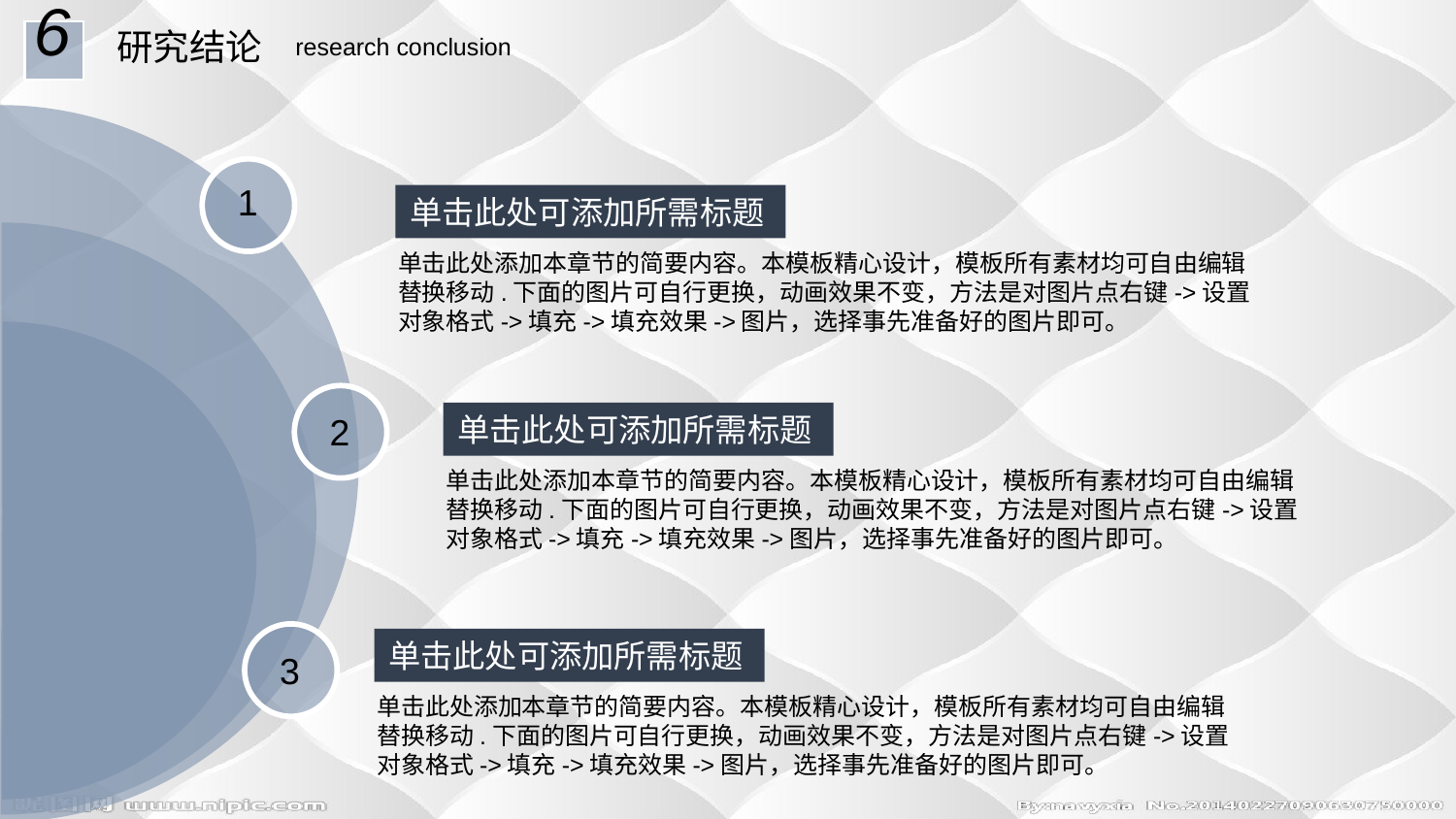

6
研究结论

research conclusion

1
单击此处可添加所需标题

单击此处添加本章节的简要内容。本模板精心设计，模板所有素材均可自由编辑替换移动.下面的图片可自行更换，动画效果不变，方法是对图片点右键->设置对象格式->填充->填充效果->图片，选择事先准备好的图片即可。

2
单击此处可添加所需标题
单击此处添加本章节的简要内容。本模板精心设计，模板所有素材均可自由编辑替换移动.下面的图片可自行更换，动画效果不变，方法是对图片点右键->设置对象格式->填充->填充效果->图片，选择事先准备好的图片即可。

单击此处可添加所需标题
3
单击此处添加本章节的简要内容。本模板精心设计，模板所有素材均可自由编辑替换移动.下面的图片可自行更换，动画效果不变，方法是对图片点右键->设置对象格式->填充->填充效果->图片，选择事先准备好的图片即可。